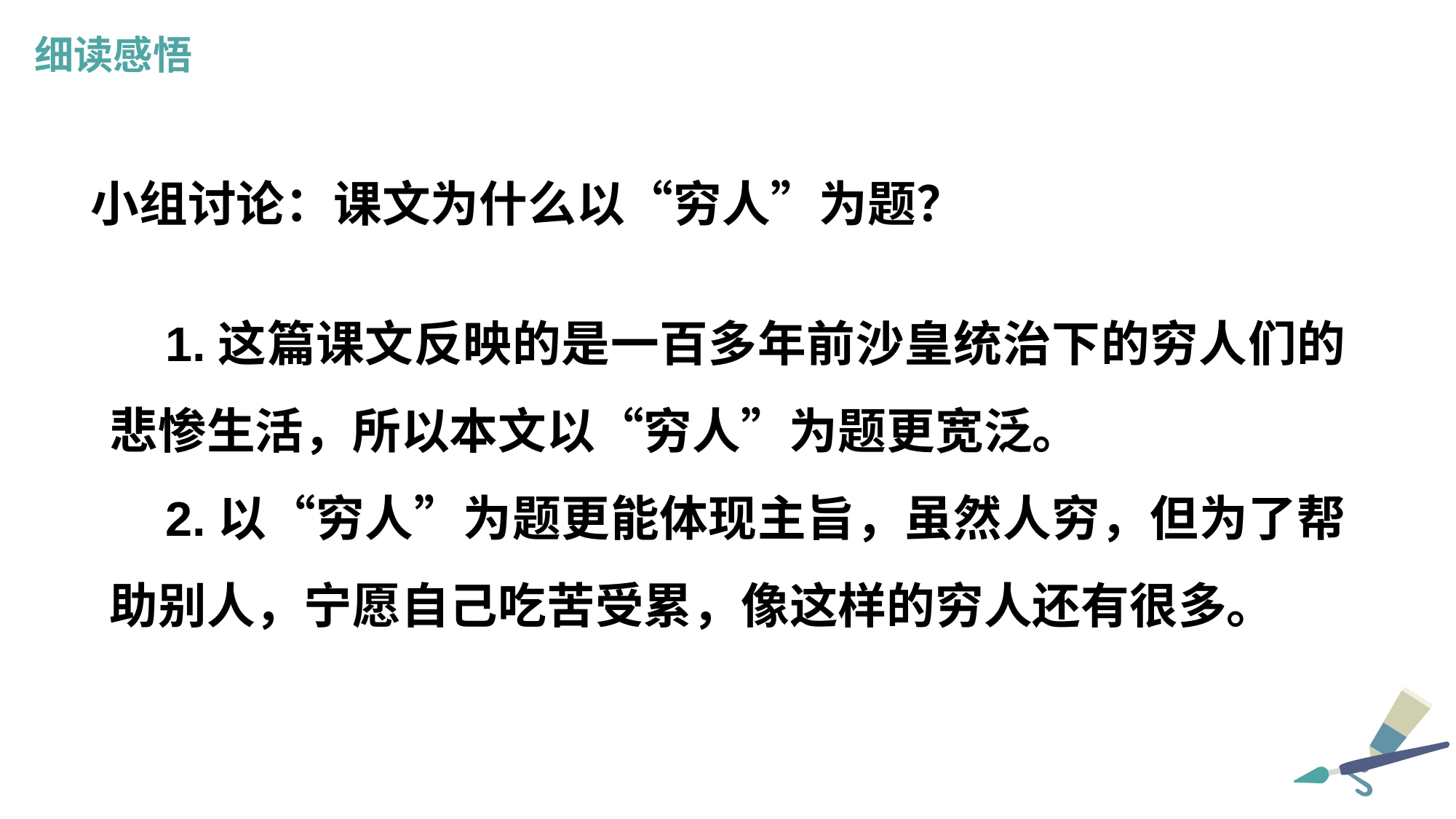

细读感悟
小组讨论：课文为什么以“穷人”为题？
    1.这篇课文反映的是一百多年前沙皇统治下的穷人们的悲惨生活，所以本文以“穷人”为题更宽泛。
    2.以“穷人”为题更能体现主旨，虽然人穷，但为了帮助别人，宁愿自己吃苦受累，像这样的穷人还有很多。